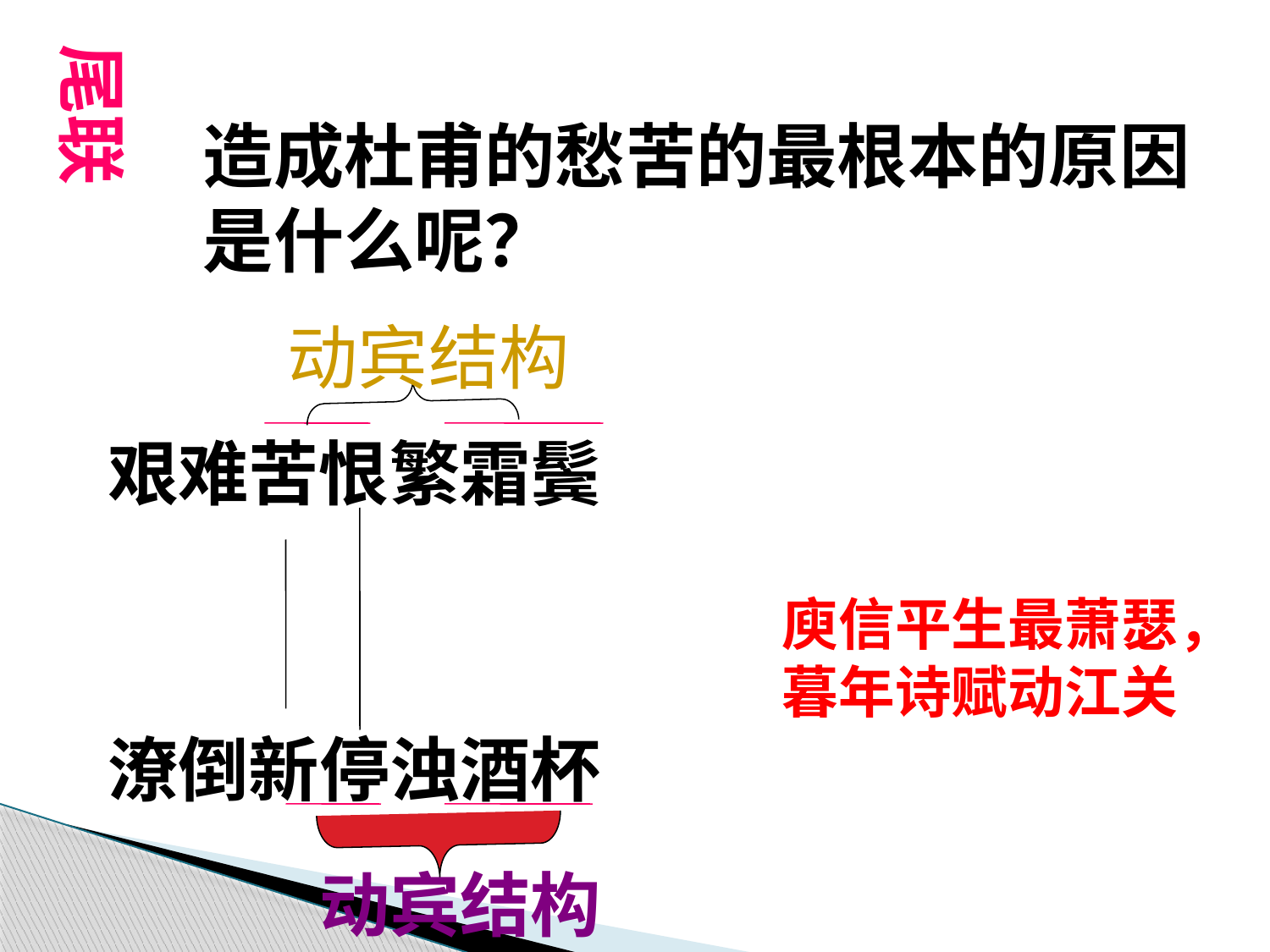

尾联
造成杜甫的愁苦的最根本的原因是什么呢？

动宾结构
艰难苦恨繁霜鬓

庾信平生最萧瑟，暮年诗赋动江关
潦倒新停浊酒杯

动宾结构